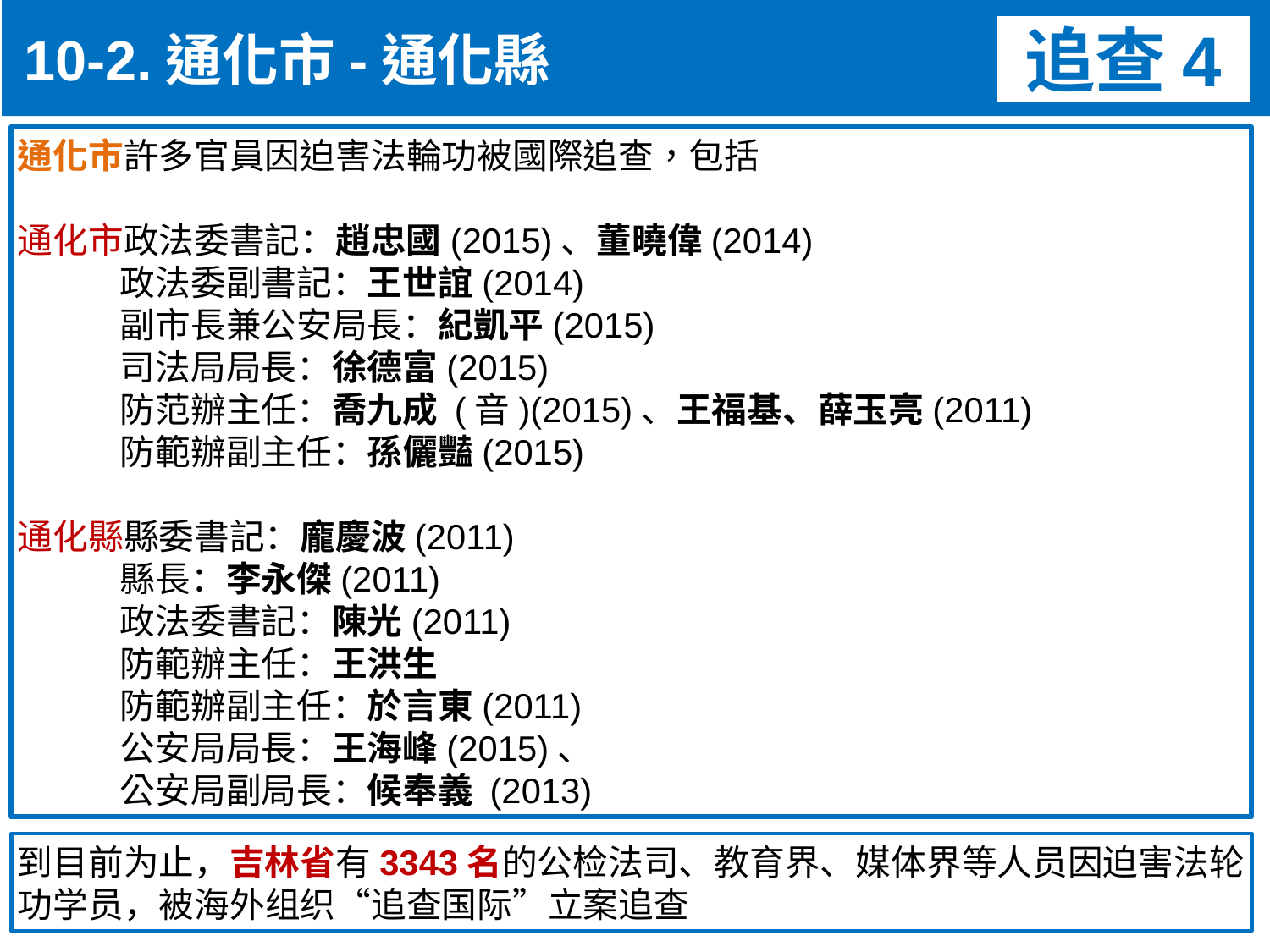

10-2.通化市-通化縣
追查4

通化市許多官員因迫害法輪功被國際追查，包括

通化市政法委書記：趙忠國(2015)、董曉偉(2014)
            政法委副書記：王世誼(2014)
            副市長兼公安局長：紀凱平(2015)
            司法局局長：徐德富(2015)
            防范辦主任：喬九成 (音)(2015)、王福基、薛玉亮(2011)
            防範辦副主任：孫儷豔(2015)

通化縣縣委書記：龐慶波(2011)
            縣長：李永傑(2011)
            政法委書記：陳光(2011)
            防範辦主任：王洪生
            防範辦副主任：於言東(2011)
            公安局局長：王海峰(2015)、
            公安局副局長：候奉義 (2013)
到目前为止，吉林省有3343名的公检法司、教育界、媒体界等人员因迫害法轮功学员，被海外组织“追查国际”立案追查